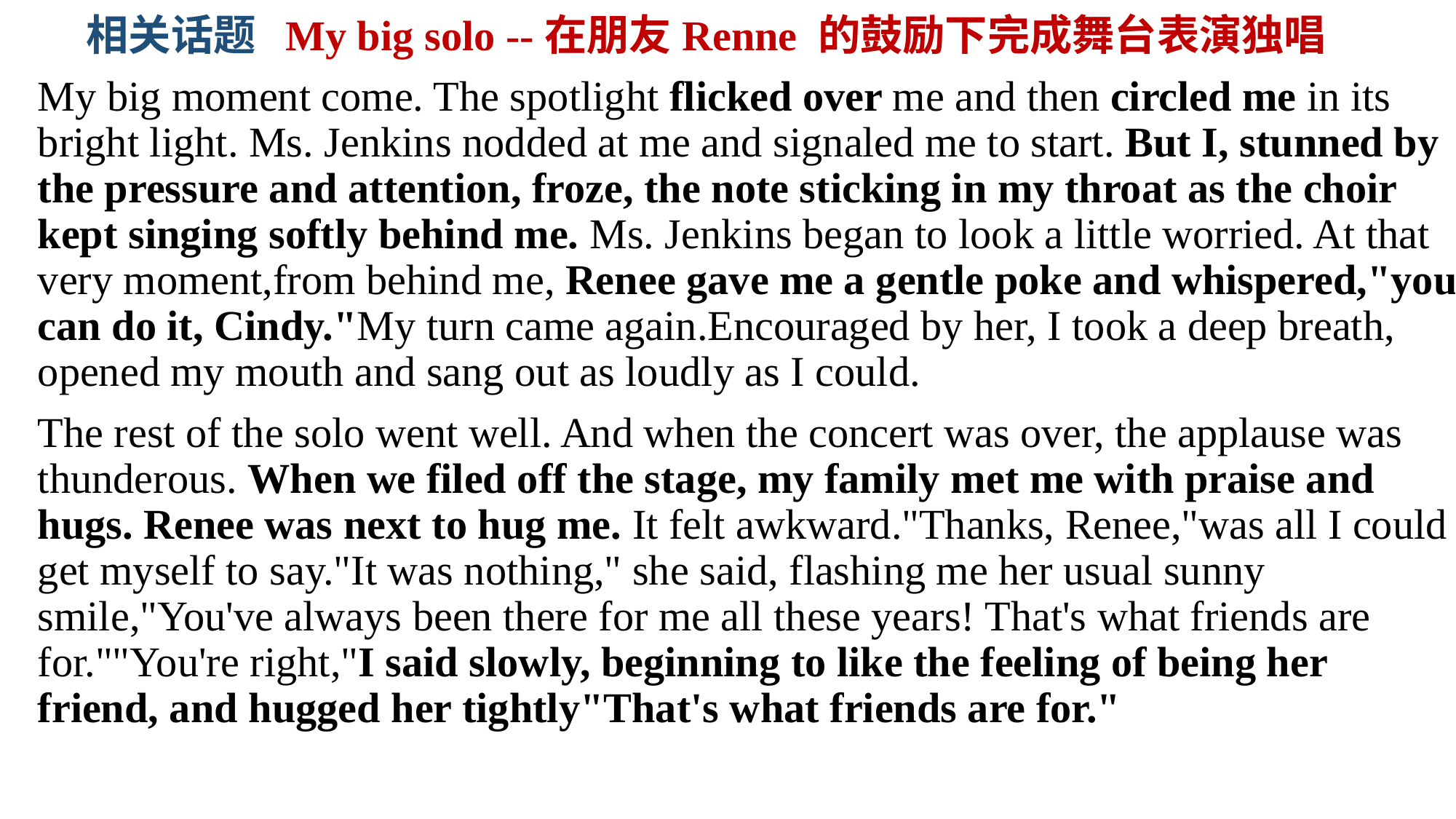

相关话题  My big solo --在朋友Renne 的鼓励下完成舞台表演独唱
My big moment come. The spotlight flicked over me and then circled me in its bright light. Ms. Jenkins nodded at me and signaled me to start. But I, stunned by the pressure and attention, froze, the note sticking in my throat as the choir kept singing softly behind me. Ms. Jenkins began to look a little worried. At that very moment,from behind me, Renee gave me a gentle poke and whispered,"you can do it, Cindy."My turn came again.Encouraged by her, I took a deep breath, opened my mouth and sang out as loudly as I could.
The rest of the solo went well. And when the concert was over, the applause was thunderous. When we filed off the stage, my family met me with praise and hugs. Renee was next to hug me. It felt awkward."Thanks, Renee,"was all I could get myself to say."It was nothing," she said, flashing me her usual sunny smile,"You've always been there for me all these years! That's what friends are for.""You're right,"I said slowly, beginning to like the feeling of being her friend, and hugged her tightly"That's what friends are for."